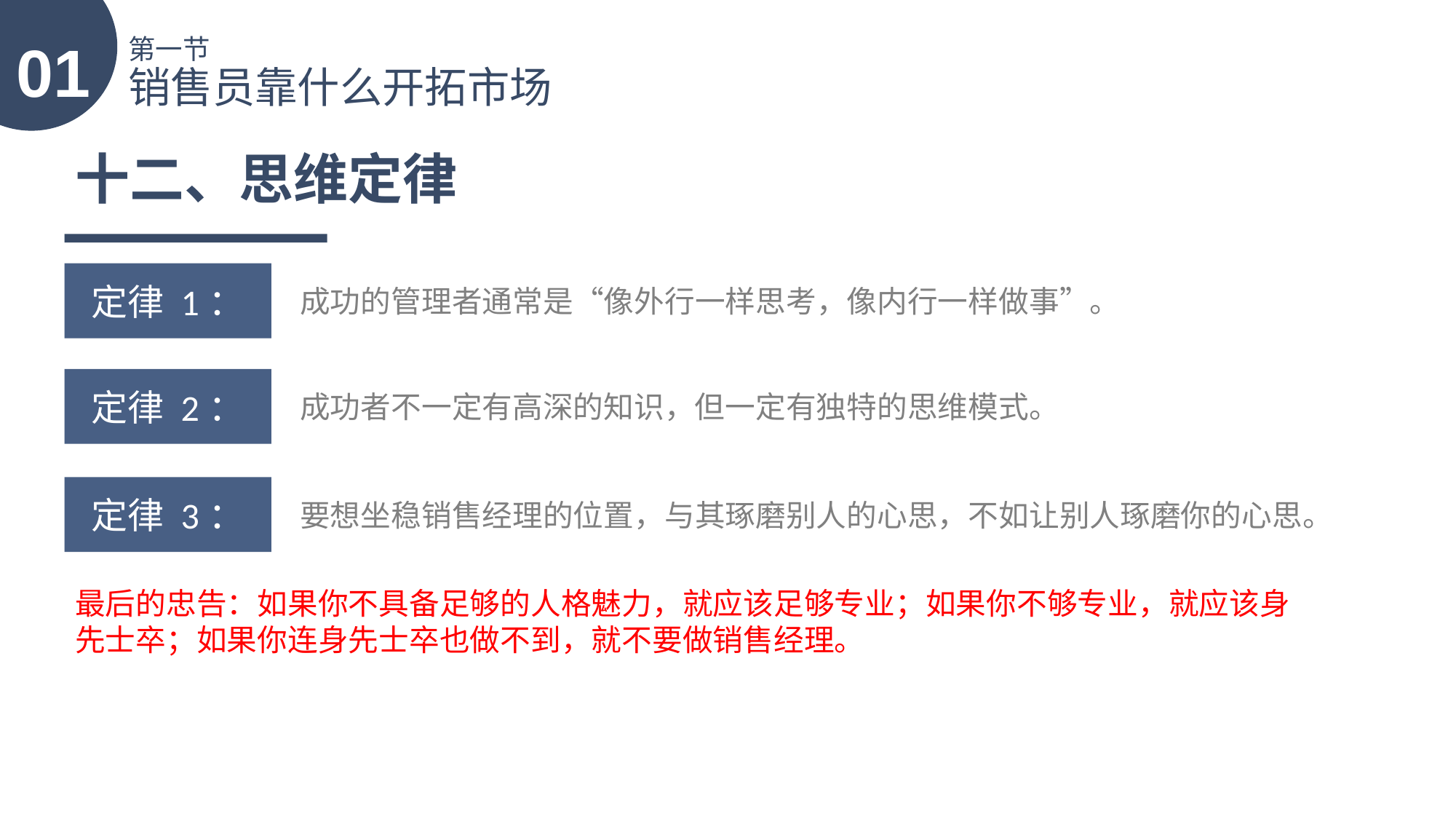

01
第一节
销售员靠什么开拓市场
十二、思维定律

定律 1：
成功的管理者通常是“像外行一样思考，像内行一样做事”。
定律 2：
成功者不一定有高深的知识，但一定有独特的思维模式。
定律 3：
要想坐稳销售经理的位置，与其琢磨别人的心思，不如让别人琢磨你的心思。
最后的忠告：如果你不具备足够的人格魅力，就应该足够专业；如果你不够专业，就应该身先士卒；如果你连身先士卒也做不到，就不要做销售经理。